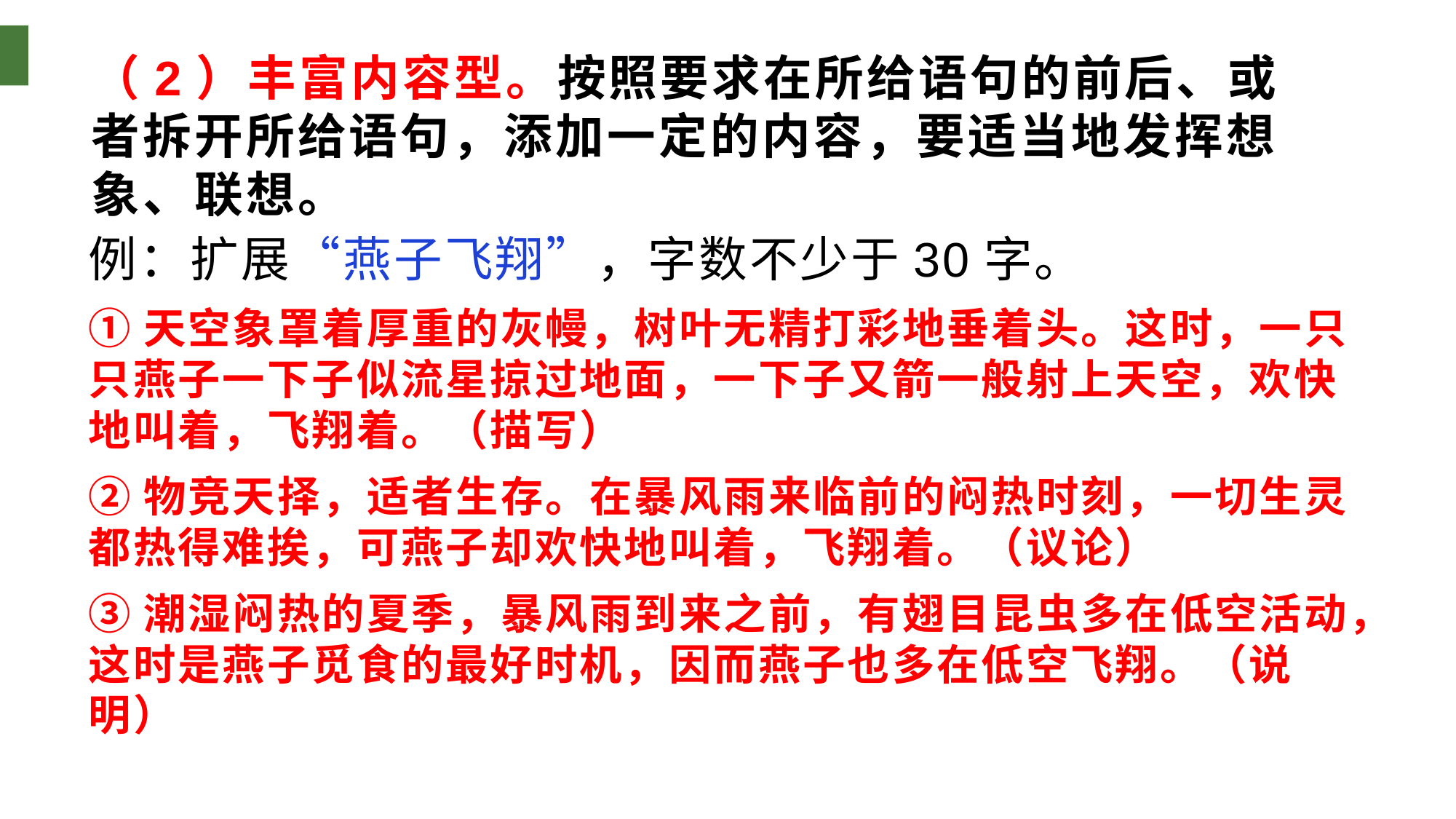

（2）丰富内容型。按照要求在所给语句的前后、或者拆开所给语句，添加一定的内容，要适当地发挥想象、联想。
例：扩展“燕子飞翔”，字数不少于30字。
①天空象罩着厚重的灰幔，树叶无精打彩地垂着头。这时，一只只燕子一下子似流星掠过地面，一下子又箭一般射上天空，欢快地叫着，飞翔着。（描写）
②物竞天择，适者生存。在暴风雨来临前的闷热时刻，一切生灵都热得难挨，可燕子却欢快地叫着，飞翔着。（议论）
③潮湿闷热的夏季，暴风雨到来之前，有翅目昆虫多在低空活动，这时是燕子觅食的最好时机，因而燕子也多在低空飞翔。（说明）